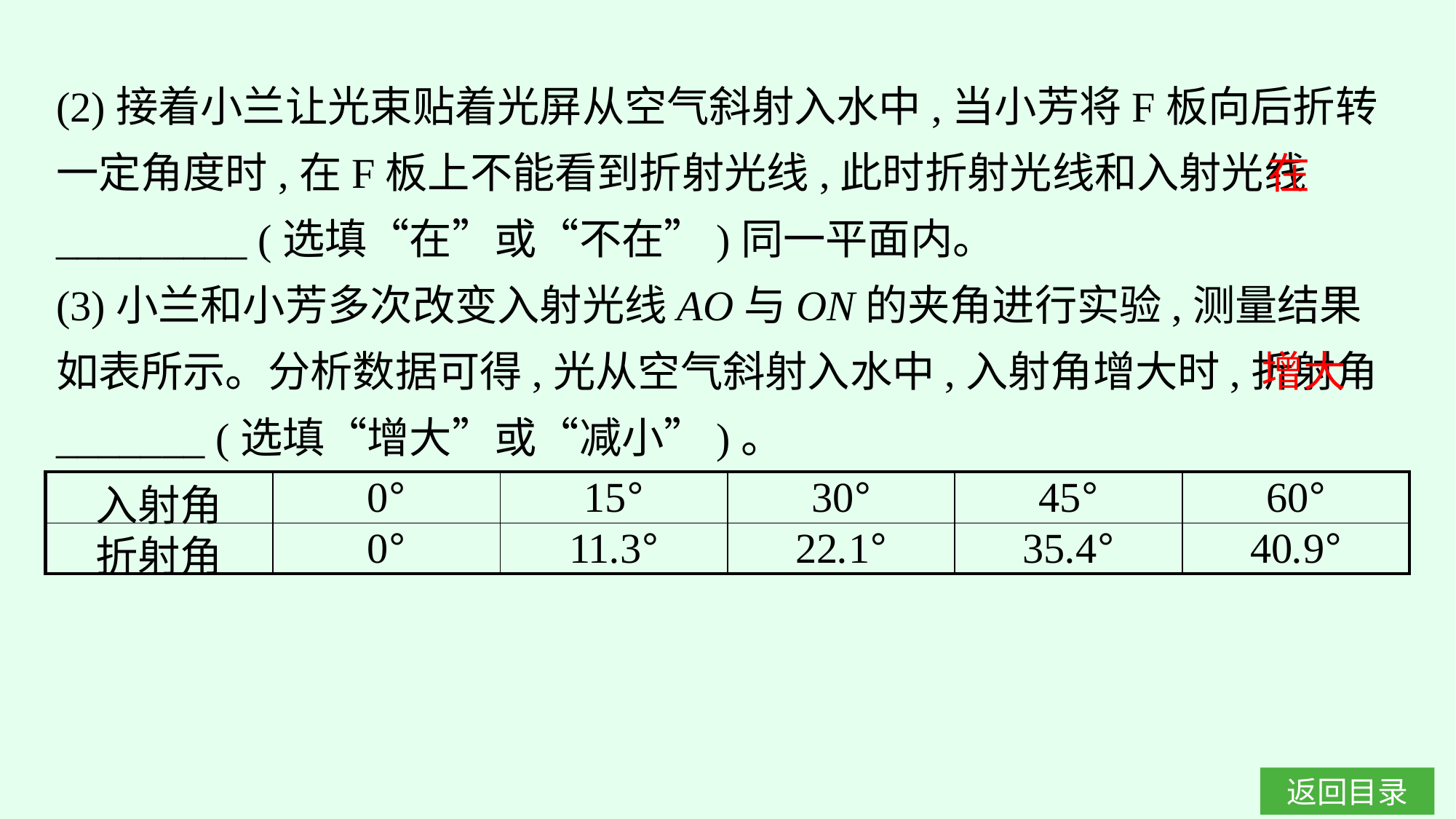

(2)接着小兰让光束贴着光屏从空气斜射入水中,当小芳将F板向后折转一定角度时,在F板上不能看到折射光线,此时折射光线和入射光线_________ (选填“在”或“不在”)同一平面内。
(3)小兰和小芳多次改变入射光线AO与ON的夹角进行实验,测量结果如表所示。分析数据可得,光从空气斜射入水中,入射角增大时,折射角_______ (选填“增大”或“减小”)。
在
增大
| 入射角 | 0° | 15° | 30° | 45° | 60° |
| --- | --- | --- | --- | --- | --- |
| 折射角 | 0° | 11.3° | 22.1° | 35.4° | 40.9° |